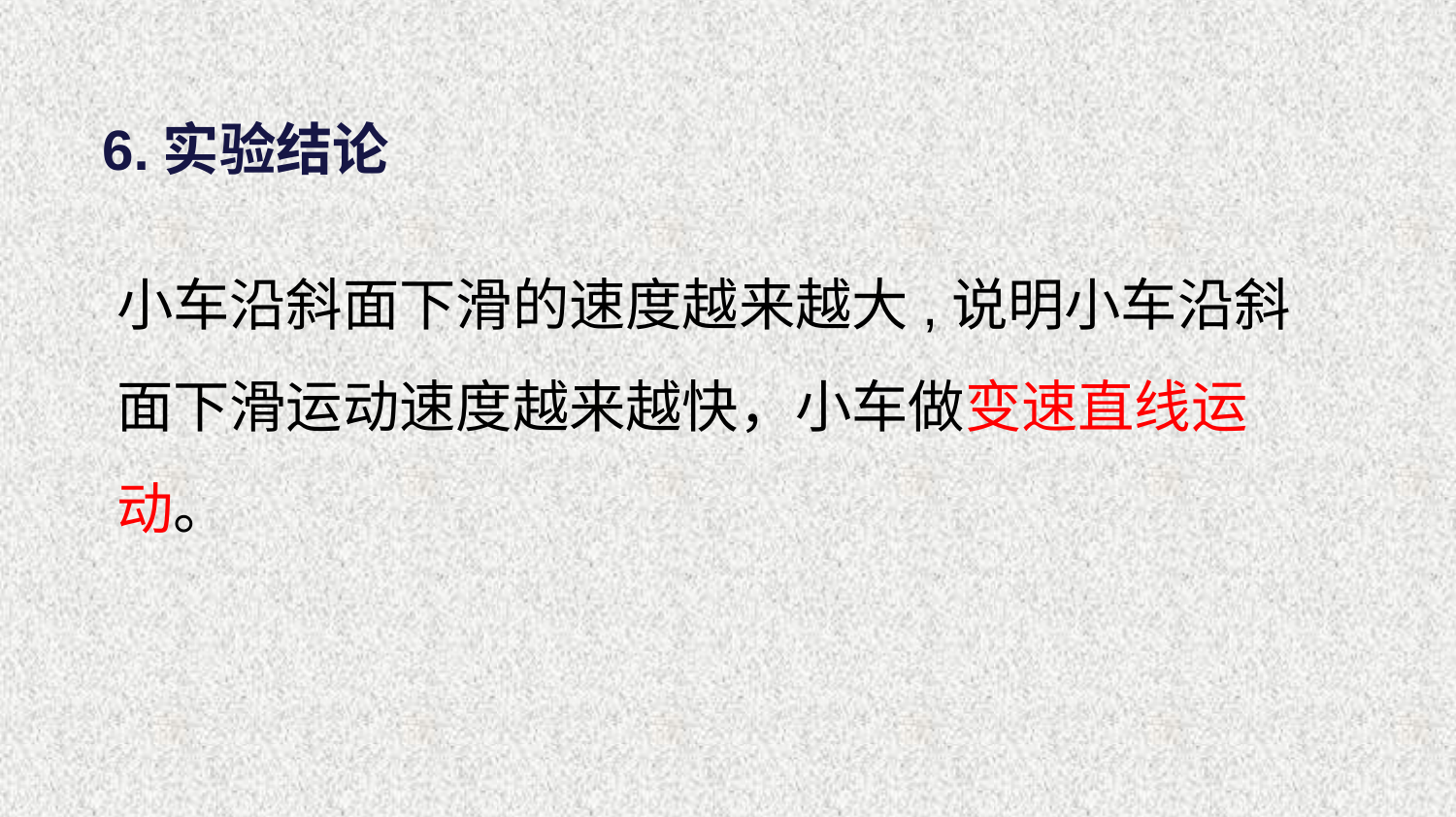

6.实验结论
小车沿斜面下滑的速度越来越大,说明小车沿斜面下滑运动速度越来越快，小车做变速直线运动。